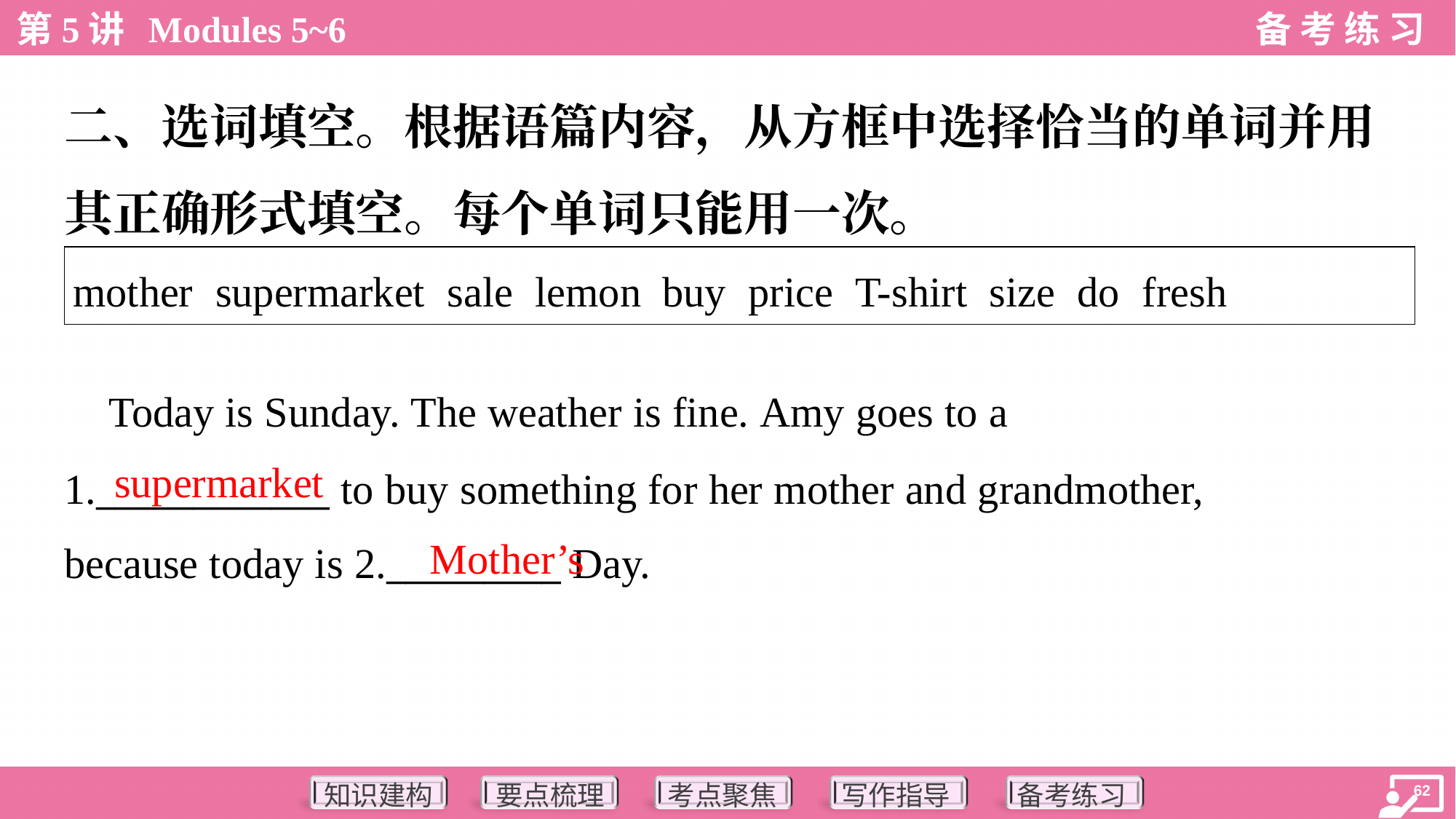

二、选词填空。根据语篇内容，从方框中选择恰当的单词并用
其正确形式填空。每个单词只能用一次。
| mother supermarket sale lemon buy price T-shirt size do fresh |
| --- |
    Today is Sunday. The weather is fine. Amy goes to a
1.____________ to buy something for her mother and grandmother,
because today is 2._________ Day.
supermarket
Mother’s